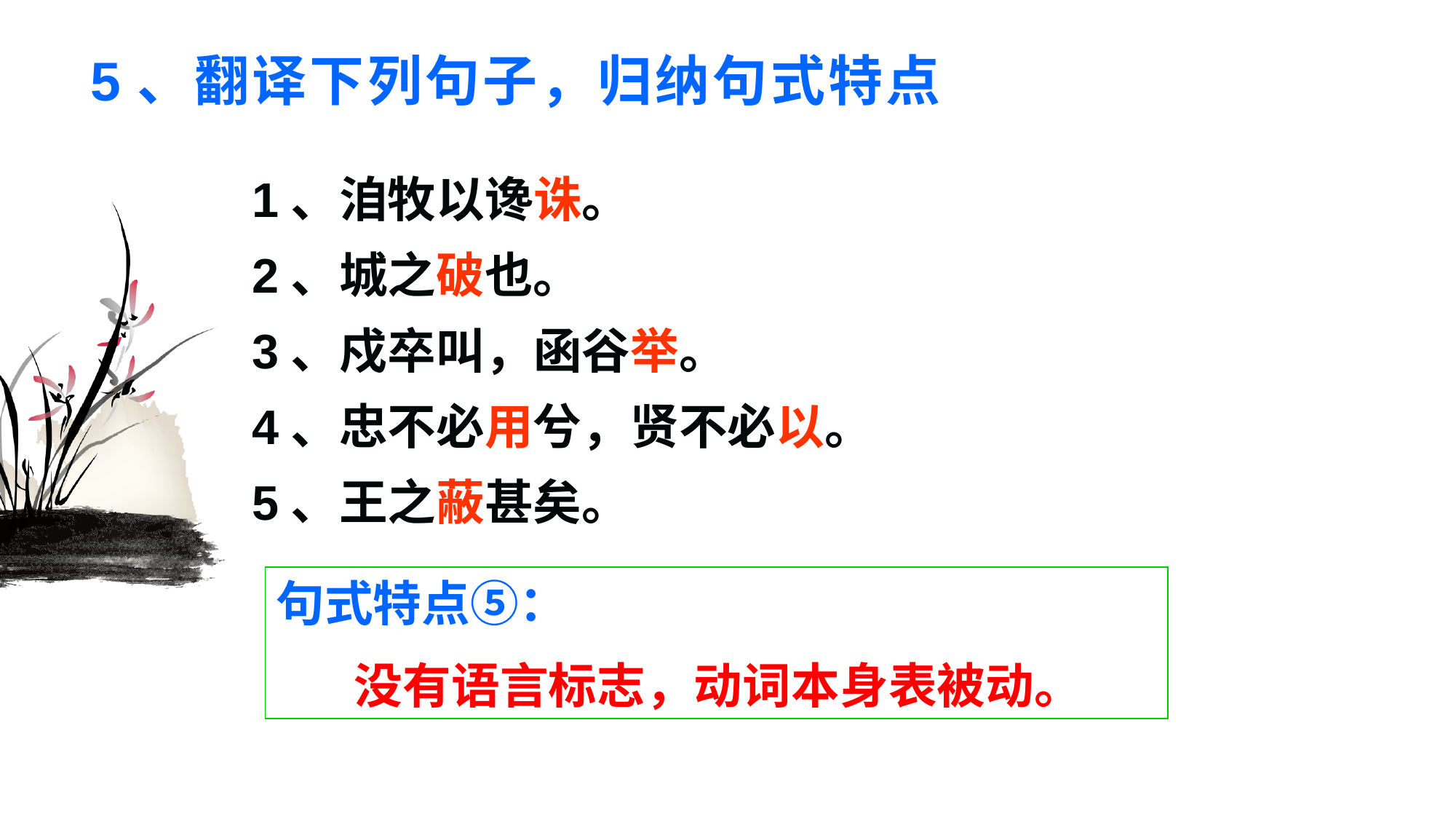

# 5、翻译下列句子，归纳句式特点
1、洎牧以谗诛。
2、城之破也。
3、戍卒叫，函谷举。
4、忠不必用兮，贤不必以。
5、王之蔽甚矣。
句式特点⑤：
      没有语言标志，动词本身表被动。